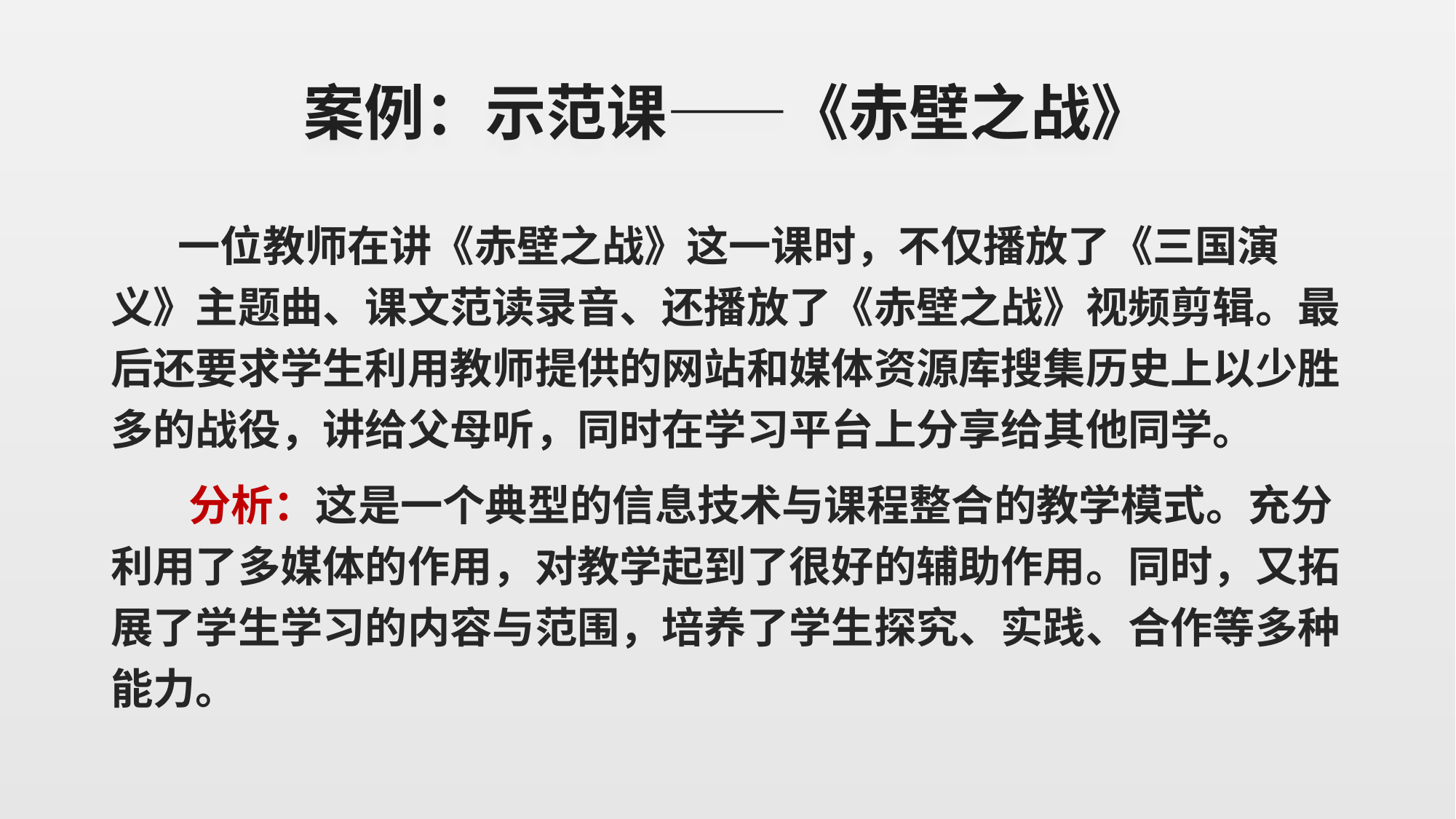

# 案例：示范课——《赤壁之战》
      一位教师在讲《赤壁之战》这一课时，不仅播放了《三国演义》主题曲、课文范读录音、还播放了《赤壁之战》视频剪辑。最后还要求学生利用教师提供的网站和媒体资源库搜集历史上以少胜多的战役，讲给父母听，同时在学习平台上分享给其他同学。
       分析：这是一个典型的信息技术与课程整合的教学模式。充分利用了多媒体的作用，对教学起到了很好的辅助作用。同时，又拓展了学生学习的内容与范围，培养了学生探究、实践、合作等多种能力。